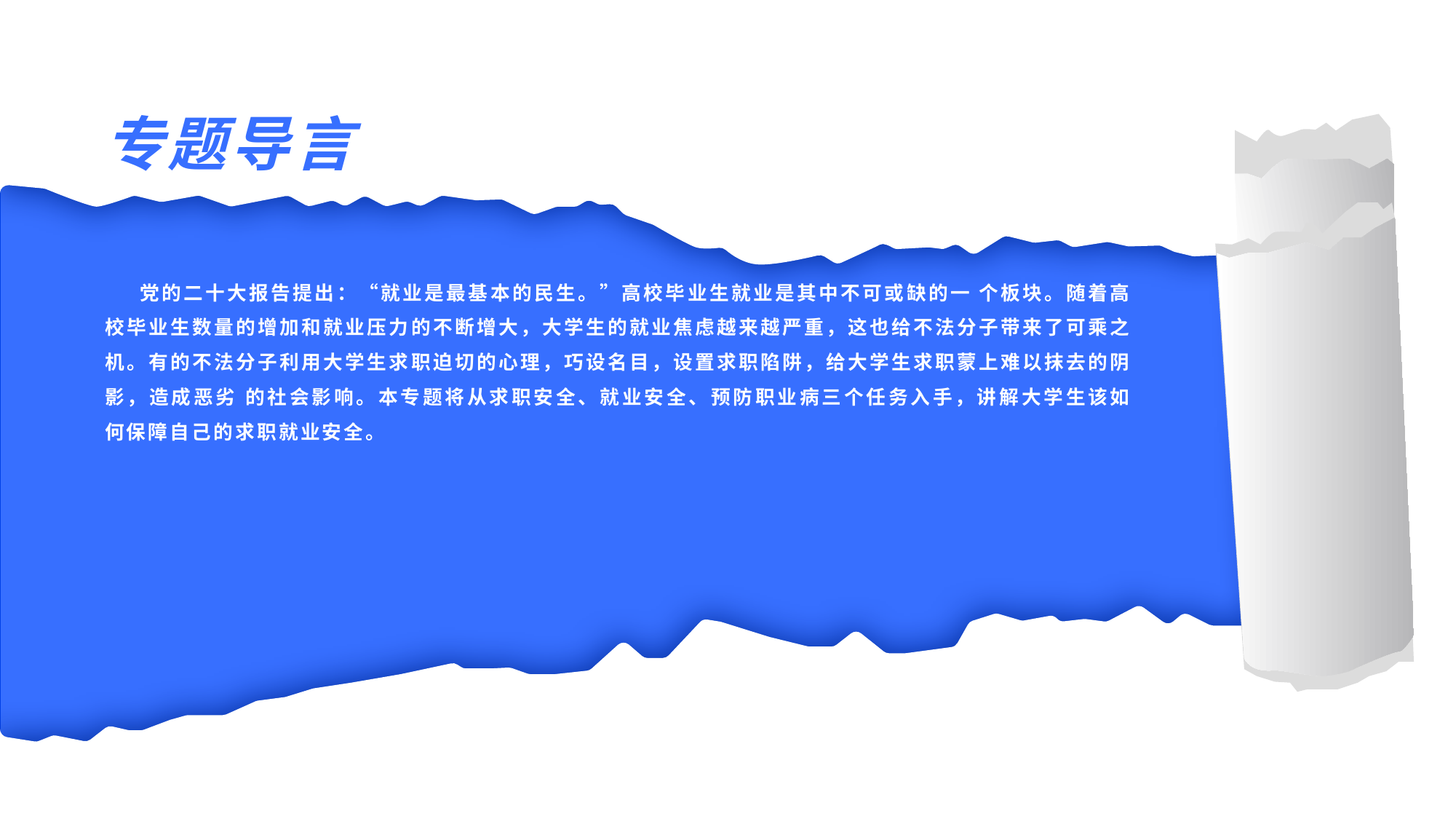

# 专题导言

党的二十大报告提出：“就业是最基本的民生。”高校毕业生就业是其中不可或缺的一 个板块。随着高校毕业生数量的增加和就业压力的不断增大，大学生的就业焦虑越来越严重，这也给不法分子带来了可乘之机。有的不法分子利用大学生求职迫切的心理，巧设名目，设置求职陷阱，给大学生求职蒙上难以抹去的阴影，造成恶劣 的社会影响。本专题将从求职安全、就业安全、预防职业病三个任务入手，讲解大学生该如何保障自己的求职就业安全。